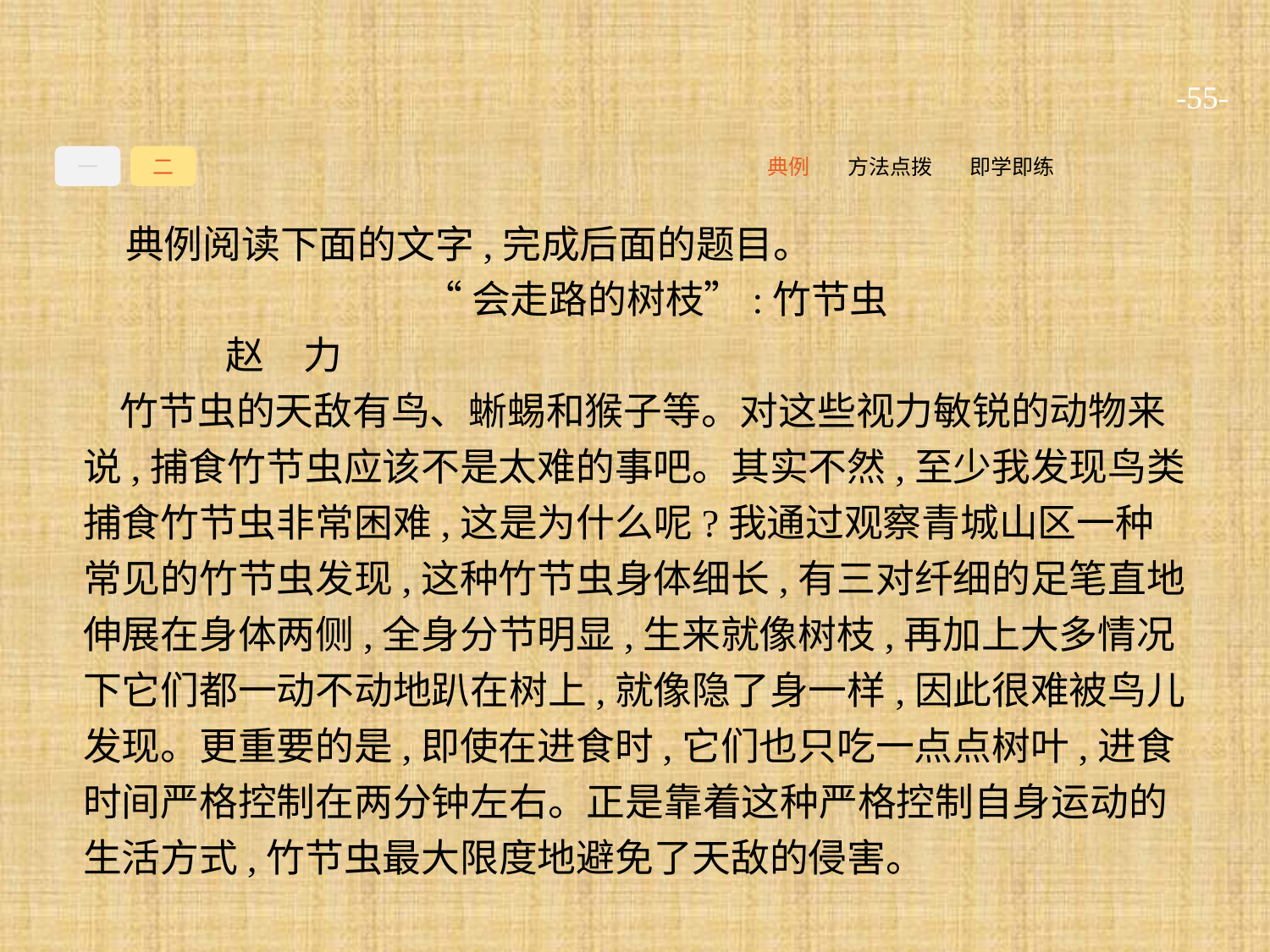

-55-
一
二
即学即练
方法点拨
典例
典例阅读下面的文字,完成后面的题目。
“会走路的树枝”:竹节虫
	赵　力
竹节虫的天敌有鸟、蜥蜴和猴子等。对这些视力敏锐的动物来说,捕食竹节虫应该不是太难的事吧。其实不然,至少我发现鸟类捕食竹节虫非常困难,这是为什么呢?我通过观察青城山区一种常见的竹节虫发现,这种竹节虫身体细长,有三对纤细的足笔直地伸展在身体两侧,全身分节明显,生来就像树枝,再加上大多情况下它们都一动不动地趴在树上,就像隐了身一样,因此很难被鸟儿发现。更重要的是,即使在进食时,它们也只吃一点点树叶,进食时间严格控制在两分钟左右。正是靠着这种严格控制自身运动的生活方式,竹节虫最大限度地避免了天敌的侵害。